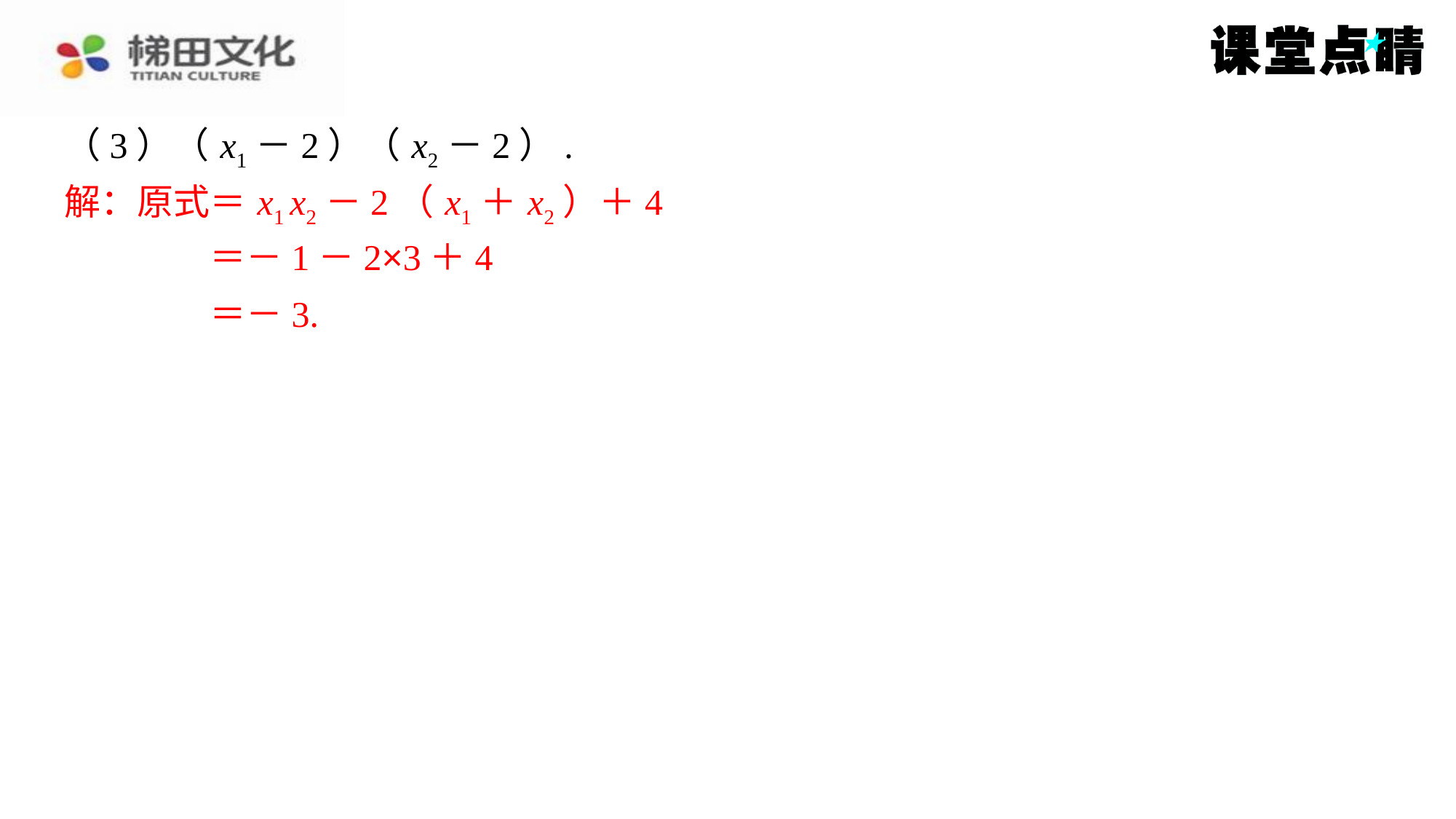

（3）（ x1－2）（ x2－2）.
解：原式＝ x1 x2－2（ x1＋ x2）＋4
解：原式＝ x1 x2－2（ x1＋ x2）＋4
＝－1－2×3＋4
＝－3.
＝－1－2×3＋4
＝－3.